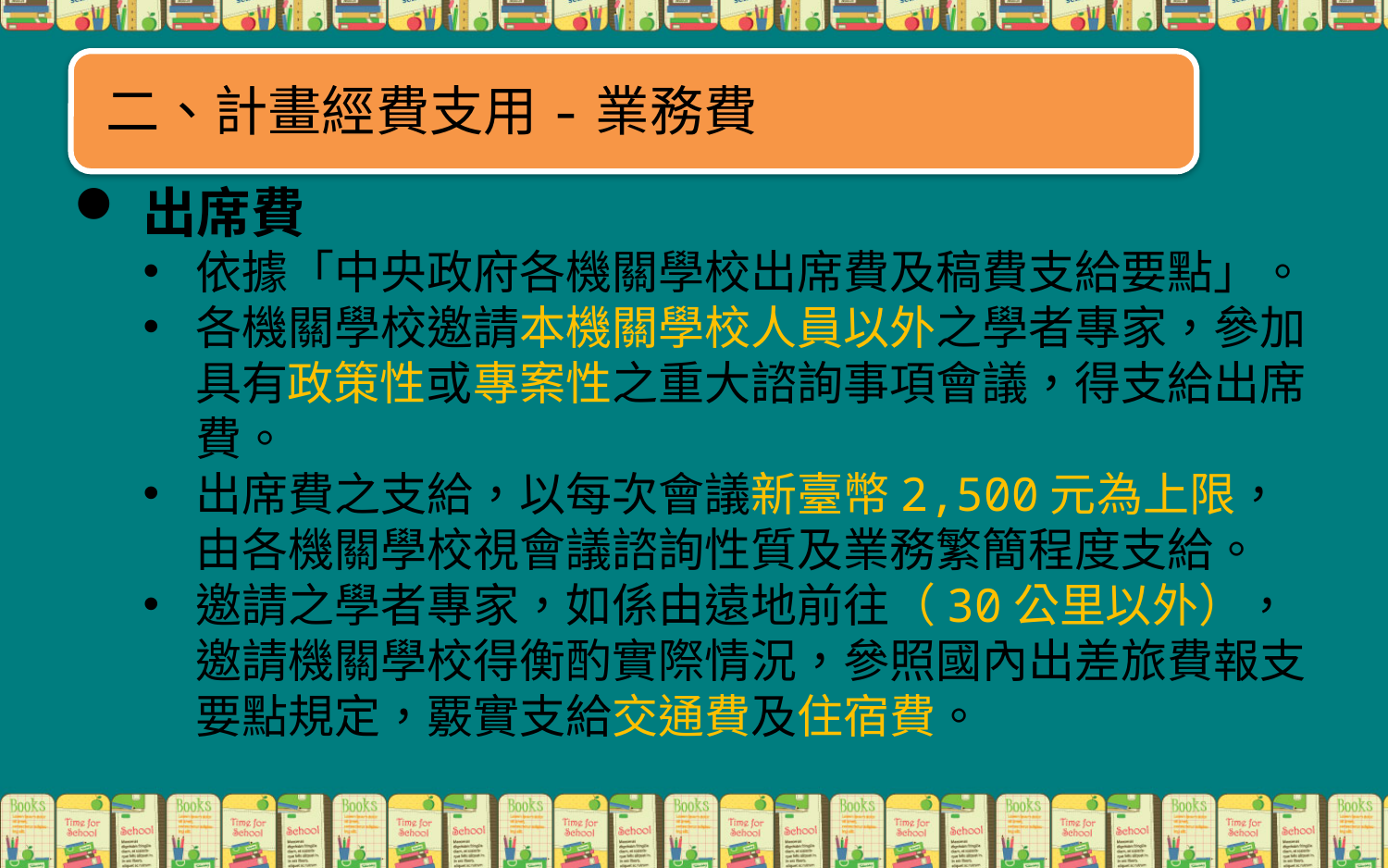

二、計畫經費支用-業務費
出席費
依據「中央政府各機關學校出席費及稿費支給要點」。
各機關學校邀請本機關學校人員以外之學者專家，參加具有政策性或專案性之重大諮詢事項會議，得支給出席費。
出席費之支給，以每次會議新臺幣2,500元為上限，由各機關學校視會議諮詢性質及業務繁簡程度支給。
邀請之學者專家，如係由遠地前往（30公里以外），邀請機關學校得衡酌實際情況，參照國內出差旅費報支要點規定，覈實支給交通費及住宿費。